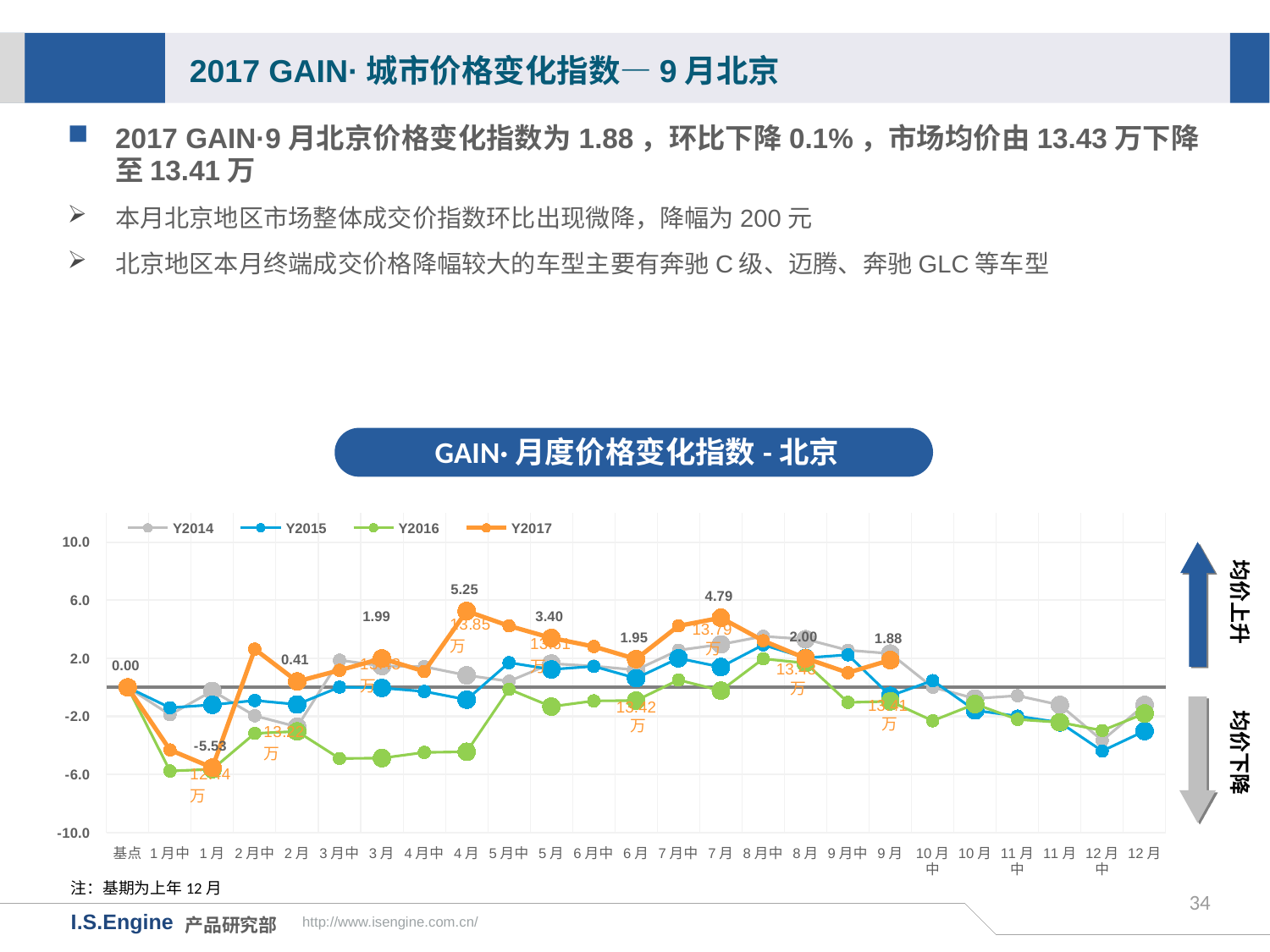

2017 GAIN·城市价格变化指数—9月北京
2017 GAIN·9月北京价格变化指数为1.88，环比下降0.1%，市场均价由13.43万下降至13.41万
本月北京地区市场整体成交价指数环比出现微降，降幅为200元
北京地区本月终端成交价格降幅较大的车型主要有奔驰C级、迈腾、奔驰GLC等车型

GAIN·月度价格变化指数-北京

[unsupported chart]

均价上升

13.79万
13.43万
均价下降
13.41万
13.42万

注：基期为上年12月
34